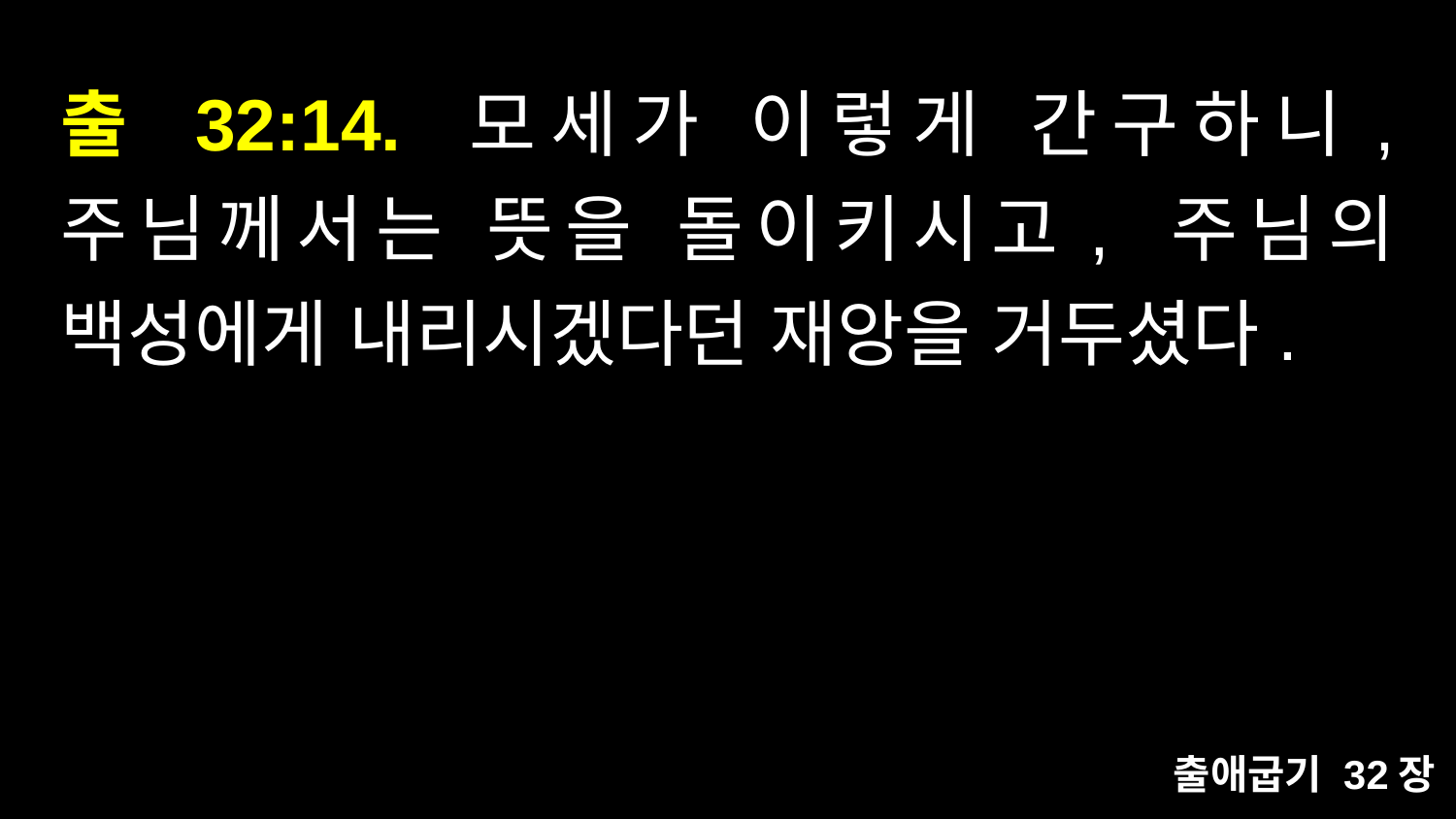

# 출 32:14. 모세가 이렇게 간구하니, 주님께서는 뜻을 돌이키시고, 주님의 백성에게 내리시겠다던 재앙을 거두셨다.
출애굽기 32장